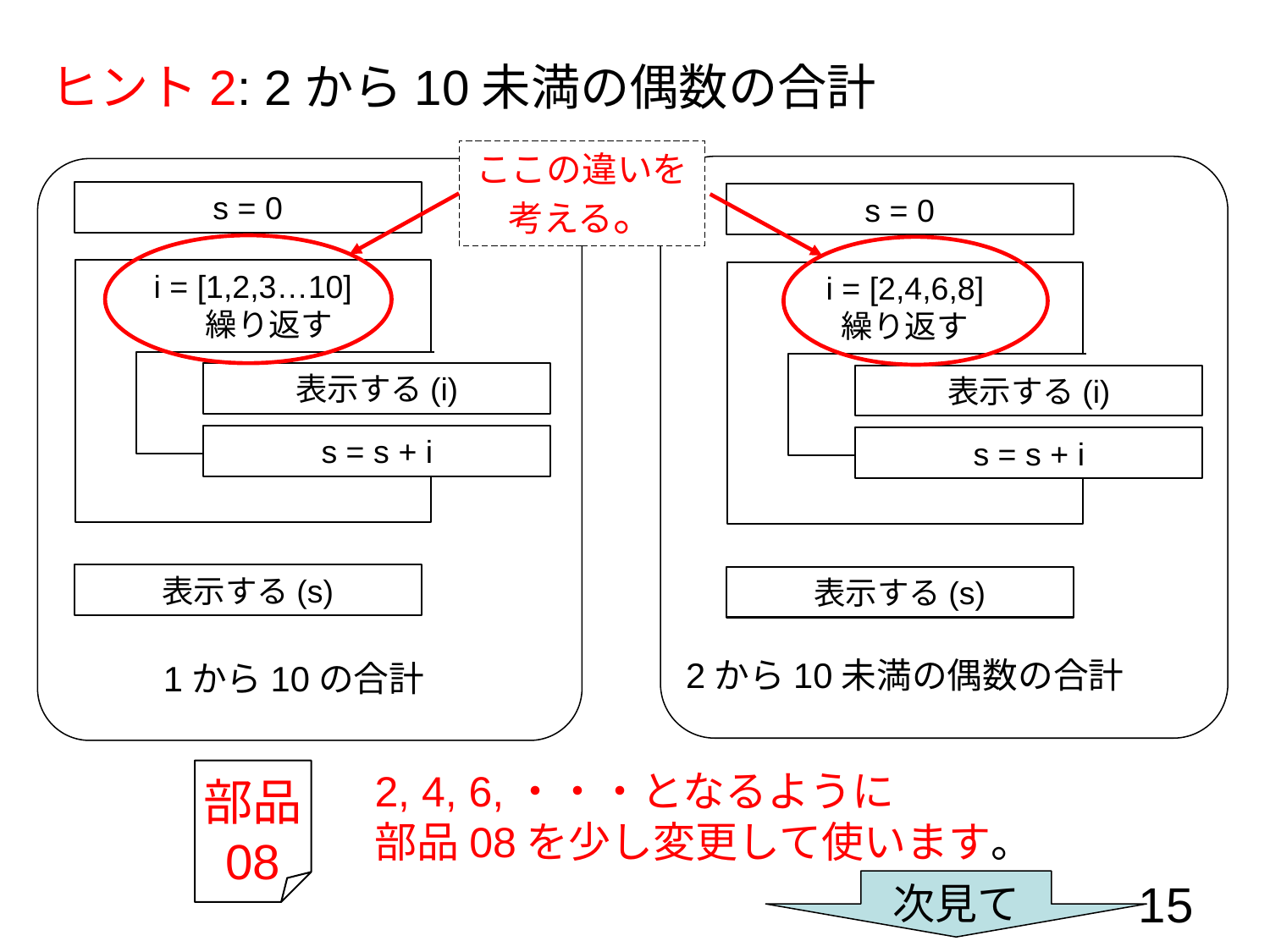

ヒント2: 2から10未満の偶数の合計
ここの違いを
考える。

s = 0
s = 0

i = [1,2,3…10]
　繰り返す

i = [2,4,6,8]
繰り返す

表示する(i)
表示する(i)
s = s + i
s = s + i
表示する(s)
表示する(s)
2から10未満の偶数の合計
1から10の合計
2, 4, 6,・・・となるように
部品08を少し変更して使います。

部品
08
15
次見て